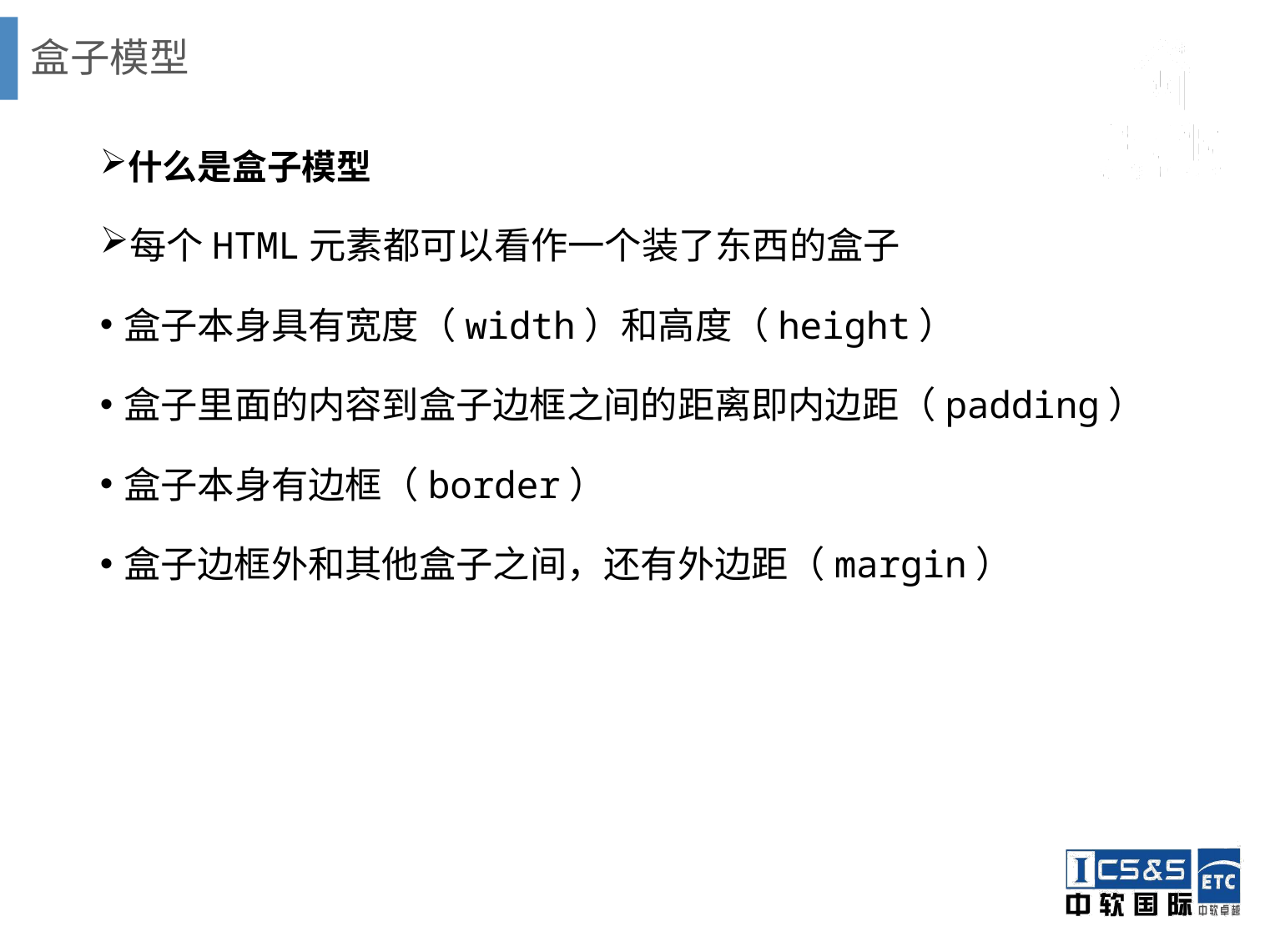

# 盒子模型
什么是盒子模型
每个HTML元素都可以看作一个装了东西的盒子
盒子本身具有宽度（width）和高度（height）
盒子里面的内容到盒子边框之间的距离即内边距（padding）
盒子本身有边框（border）
盒子边框外和其他盒子之间，还有外边距（margin）